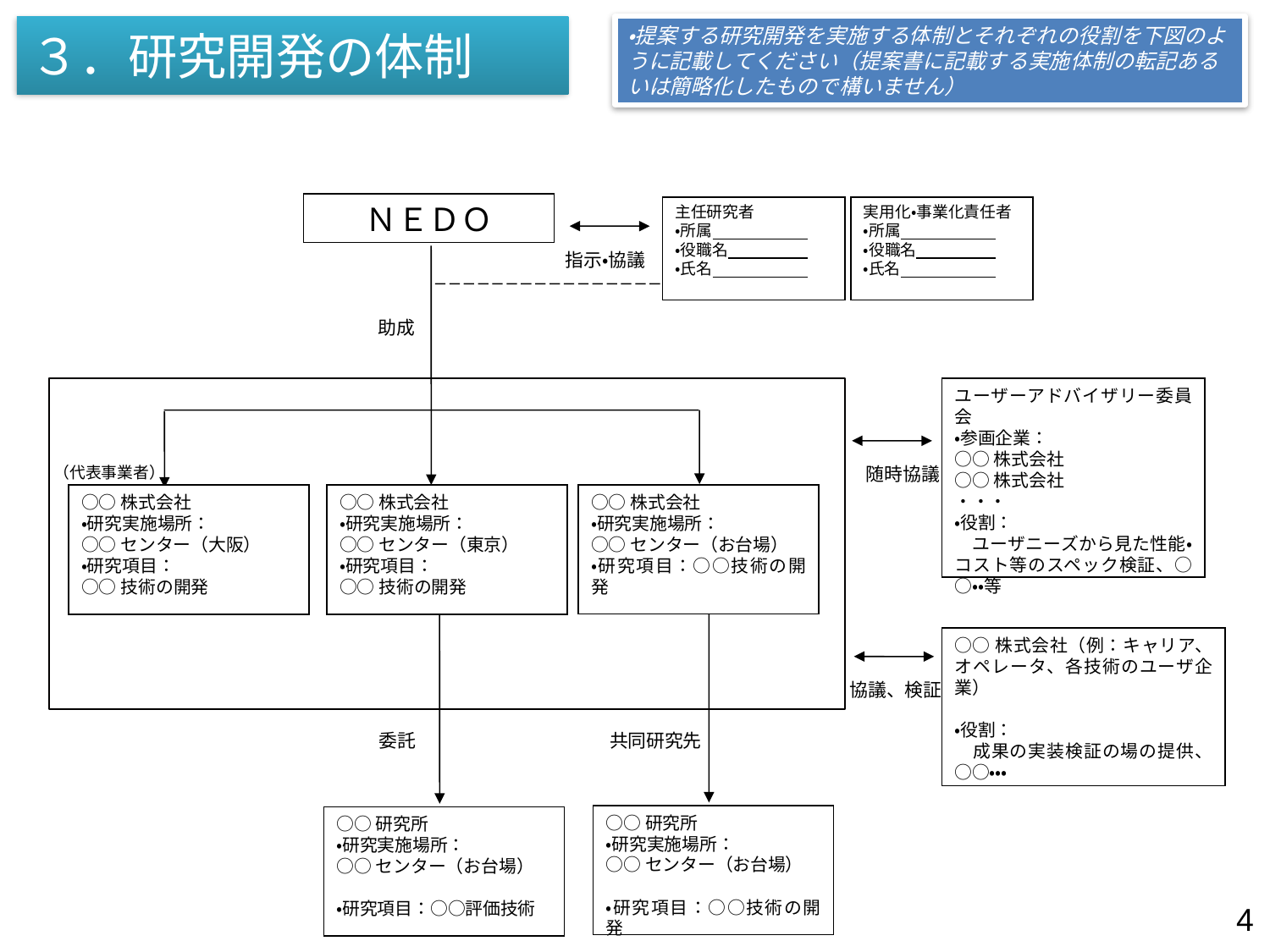

# ３．研究開発の体制
・提案する研究開発を実施する体制とそれぞれの役割を下図のように記載してください（提案書に記載する実施体制の転記あるいは簡略化したもので構いません）
ＮＥＤＯ
主任研究者
・所属
・役職名
・氏名
実用化・事業化責任者
・所属
・役職名
・氏名

指示・協議

助成

ユーザーアドバイザリー委員会
・参画企業：
○○株式会社
○○株式会社
・・・
・役割：
　ユーザニーズから見た性能・コスト等のスペック検証、○○・・等

（代表事業者）
　随時協議
○○株式会社
・研究実施場所：
○○センター（大阪）
・研究項目：
○○技術の開発

○○株式会社
・研究実施場所：
○○センター（東京）
・研究項目：
○○技術の開発

○○株式会社
・研究実施場所：
○○センター（お台場）
・研究項目：○○技術の開発

○○株式会社（例：キャリア、オペレータ、各技術のユーザ企業）

・役割：
　成果の実装検証の場の提供、○○・・・

協議、検証
共同研究先
委託
○○研究所
・研究実施場所：
○○センター（お台場）

・研究項目：○○技術の開発

○○研究所
・研究実施場所：
○○センター（お台場）

・研究項目：○○評価技術

4